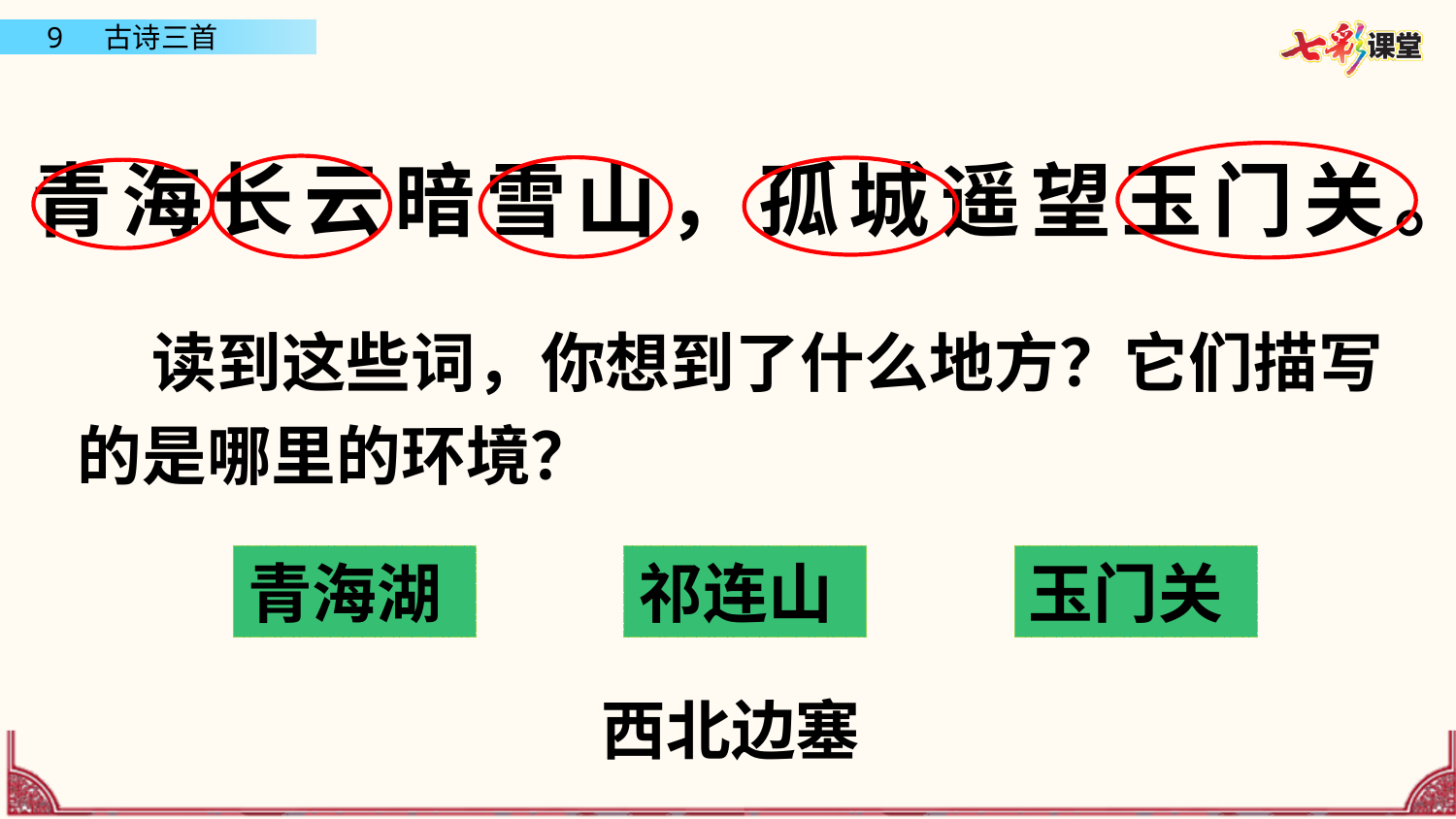

青海长云暗雪山，孤城遥望玉门关。

    读到这些词，你想到了什么地方？它们描写的是哪里的环境？
青海湖
祁连山
玉门关
西北边塞